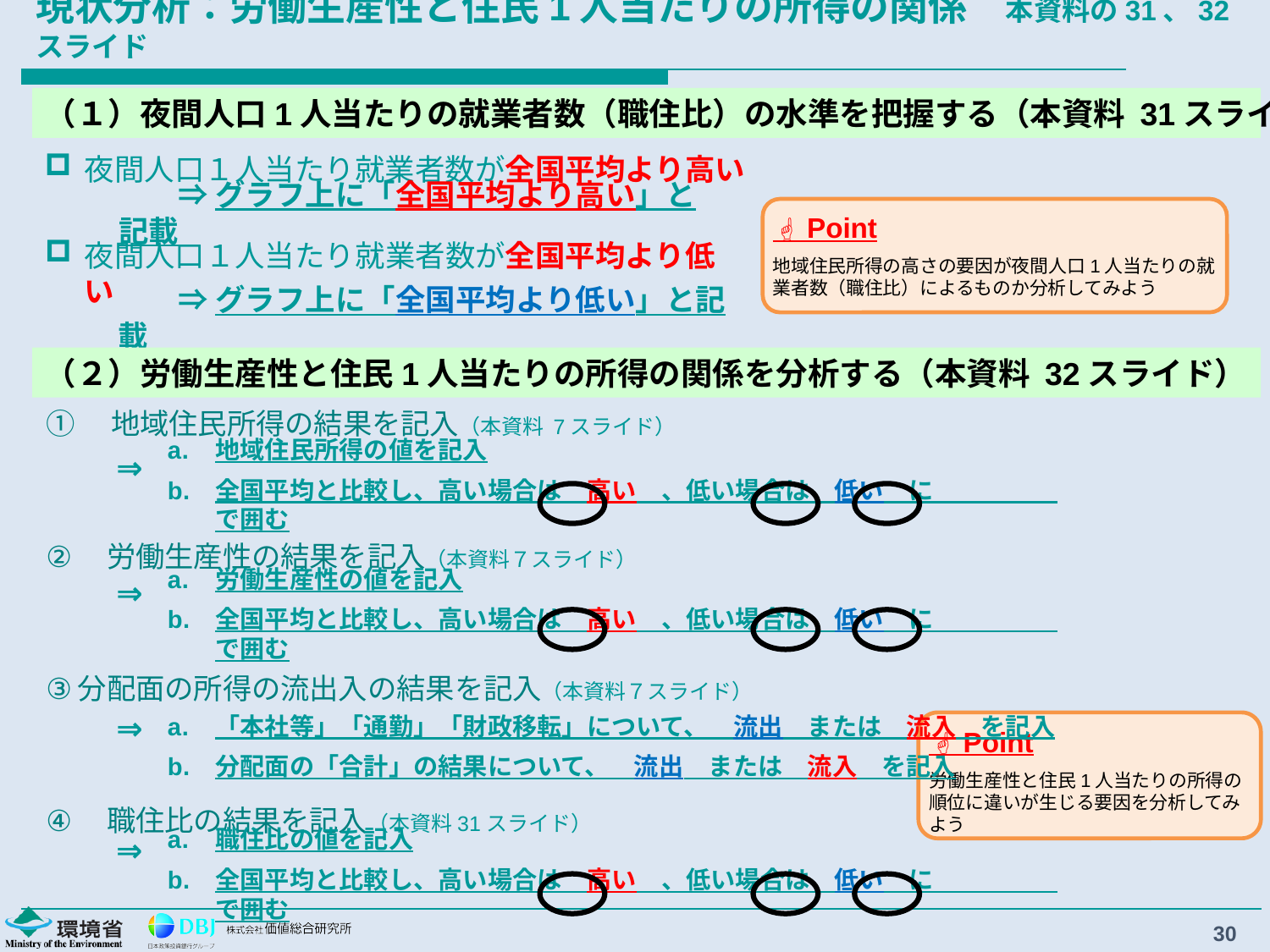

# 現状分析：労働生産性と住民1人当たりの所得の関係　本資料の31、32スライド
（１）夜間人口1人当たりの就業者数（職住比）の水準を把握する（本資料 31スライド）
夜間人口１人当たり就業者数が全国平均より高い
　　⇒ グラフ上に「全国平均より高い」と記載
☝ Point
地域住民所得の高さの要因が夜間人口1人当たりの就業者数（職住比）によるものか分析してみよう
夜間人口１人当たり就業者数が全国平均より低い
　　⇒ グラフ上に「全国平均より低い」と記載
（２）労働生産性と住民1人当たりの所得の関係を分析する（本資料 32スライド）
①　地域住民所得の結果を記入（本資料 7スライド）

　労働生産性の結果を記入（本資料７スライド）

分配面の所得の流出入の結果を記入（本資料７スライド）

　職住比の結果を記入（本資料31スライド）
⇒
地域住民所得の値を記入
全国平均と比較し、高い場合は　高い　、低い場合は　低い　に　　　　　で囲む

⇒
労働生産性の値を記入
全国平均と比較し、高い場合は　高い　、低い場合は　低い　に　　　　　で囲む

⇒
「本社等」「通勤」「財政移転」について、　流出　または　流入　を記入
分配面の「合計」の結果について、　流出　または　流入　を記入
☝ Point
労働生産性と住民1人当たりの所得の順位に違いが生じる要因を分析してみよう
⇒
職住比の値を記入
全国平均と比較し、高い場合は　高い　、低い場合は　低い　に　　　　　で囲む

30